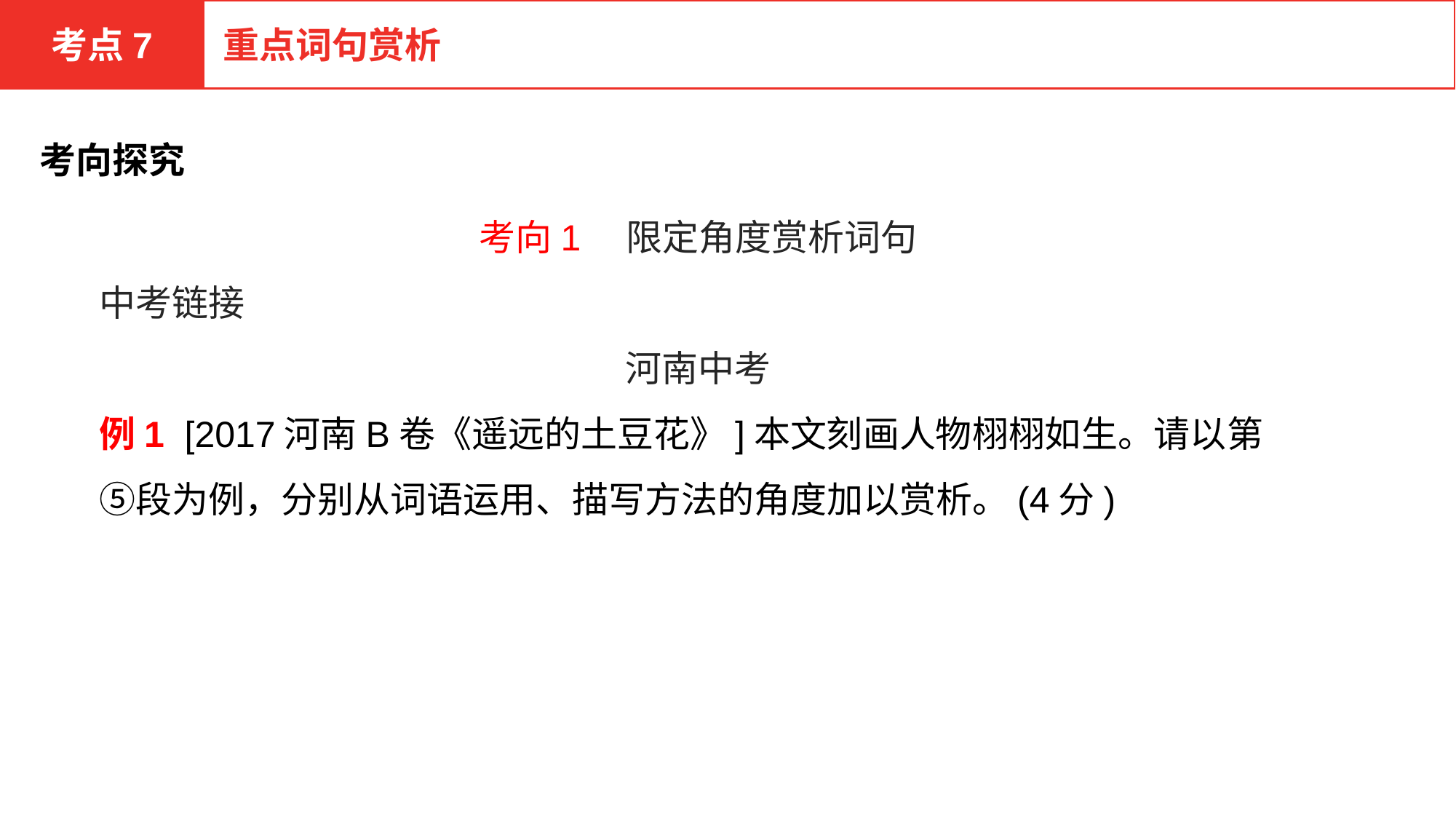

考点7
重点词句赏析
考向探究
考向1　限定角度赏析词句
中考链接
河南中考
例1  [2017河南B卷《遥远的土豆花》]本文刻画人物栩栩如生。请以第⑤段为例，分别从词语运用、描写方法的角度加以赏析。(4分)